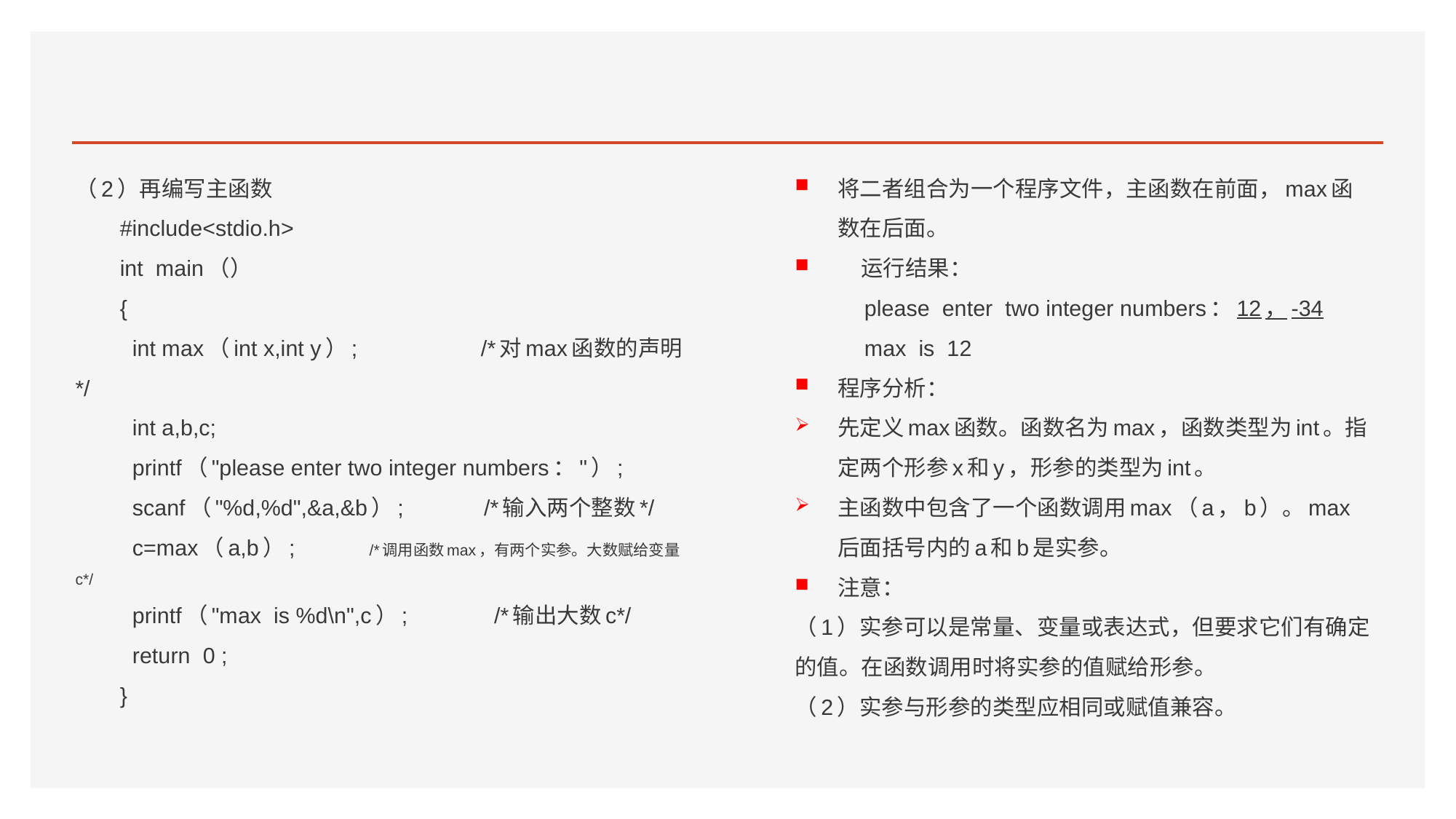

#
（2）再编写主函数
#include<stdio.h>
int  main（）
{
  int max（int x,int y）;                    /*对max函数的声明*/
  int a,b,c;
  printf（"please enter two integer numbers："）;
  scanf（"%d,%d",&a,&b）;             /*输入两个整数*/
  c=max（a,b）;            /*调用函数max，有两个实参。大数赋给变量c*/
  printf（"max  is %d\n",c）;              /*输出大数c*/
  return  0 ;
}

将二者组合为一个程序文件，主函数在前面，max函数在后面。
    运行结果：
    please  enter  two integer numbers：12，-34
    max  is  12
程序分析：
先定义max函数。函数名为max，函数类型为int。指定两个形参x和y，形参的类型为int。
主函数中包含了一个函数调用max（a，b）。max后面括号内的a和b是实参。
注意：
（1）实参可以是常量、变量或表达式，但要求它们有确定的值。在函数调用时将实参的值赋给形参。
（2）实参与形参的类型应相同或赋值兼容。